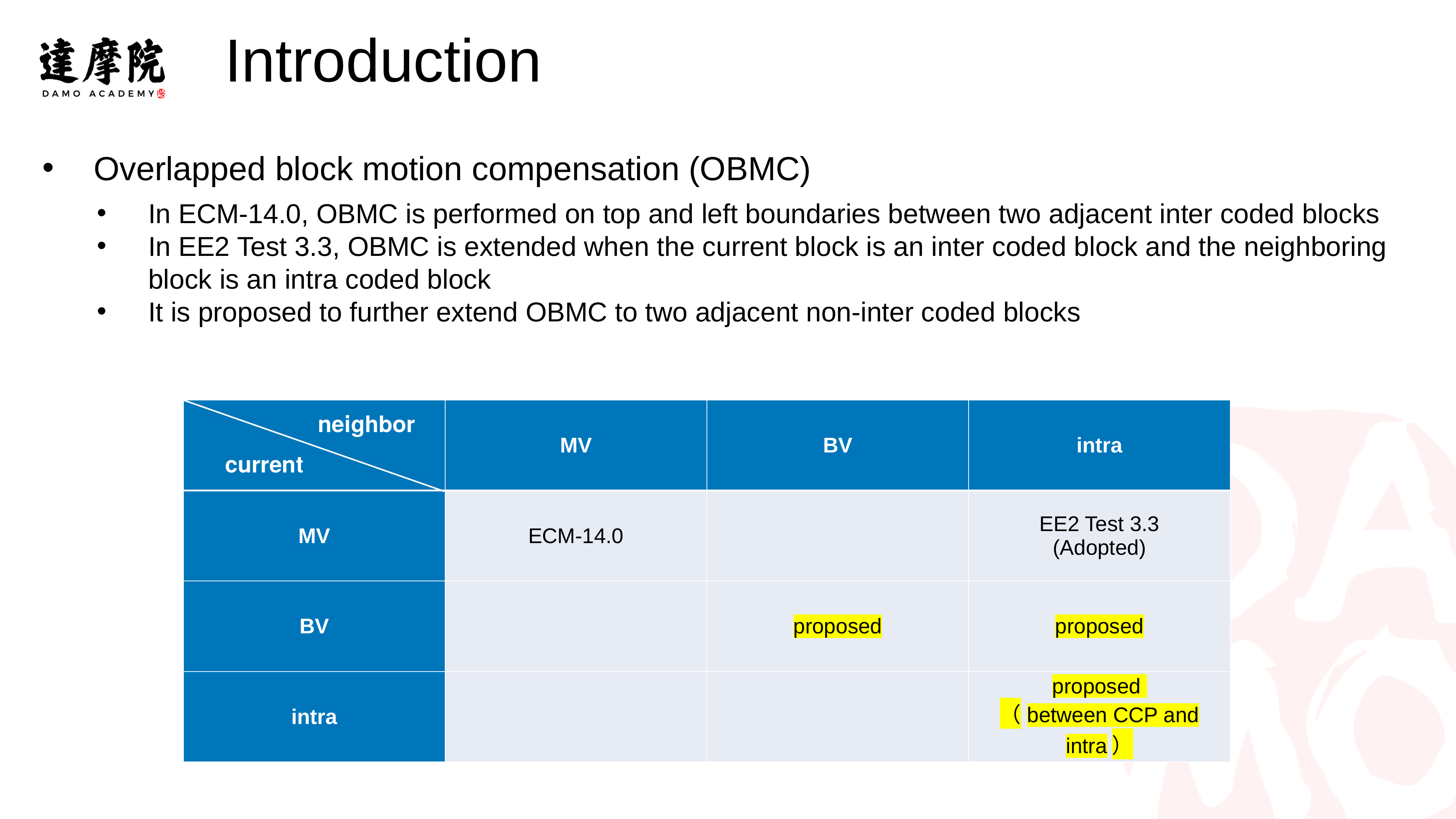

Introduction
实验室名称
Overlapped block motion compensation (OBMC)
In ECM-14.0, OBMC is performed on top and left boundaries between two adjacent inter coded blocks
In EE2 Test 3.3, OBMC is extended when the current block is an inter coded block and the neighboring block is an intra coded block
It is proposed to further extend OBMC to two adjacent non-inter coded blocks

|  | MV | BV | intra |
| --- | --- | --- | --- |
| MV | ECM-14.0 |  | EE2 Test 3.3 (Adopted) |
| BV |  | proposed | proposed |
| intra |  |  | proposed （between CCP and intra） |
neighbor
current